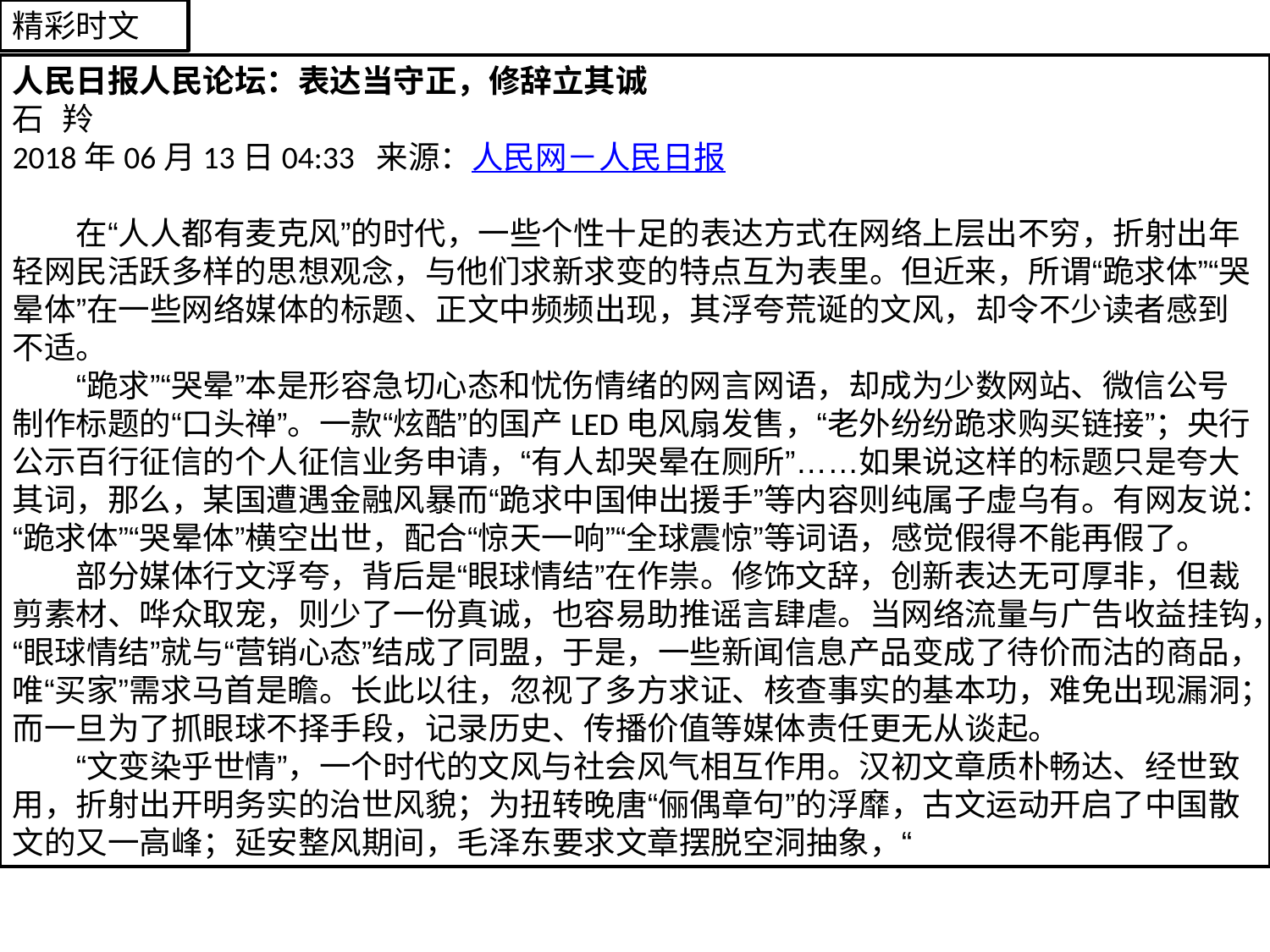

精彩时文
人民日报人民论坛：表达当守正，修辞立其诚
石  羚
2018年06月13日04:33  来源：人民网－人民日报

　　在“人人都有麦克风”的时代，一些个性十足的表达方式在网络上层出不穷，折射出年轻网民活跃多样的思想观念，与他们求新求变的特点互为表里。但近来，所谓“跪求体”“哭晕体”在一些网络媒体的标题、正文中频频出现，其浮夸荒诞的文风，却令不少读者感到不适。
　　“跪求”“哭晕”本是形容急切心态和忧伤情绪的网言网语，却成为少数网站、微信公号制作标题的“口头禅”。一款“炫酷”的国产LED电风扇发售，“老外纷纷跪求购买链接”；央行公示百行征信的个人征信业务申请，“有人却哭晕在厕所”……如果说这样的标题只是夸大其词，那么，某国遭遇金融风暴而“跪求中国伸出援手”等内容则纯属子虚乌有。有网友说：“跪求体”“哭晕体”横空出世，配合“惊天一响”“全球震惊”等词语，感觉假得不能再假了。
　　部分媒体行文浮夸，背后是“眼球情结”在作祟。修饰文辞，创新表达无可厚非，但裁剪素材、哗众取宠，则少了一份真诚，也容易助推谣言肆虐。当网络流量与广告收益挂钩，“眼球情结”就与“营销心态”结成了同盟，于是，一些新闻信息产品变成了待价而沽的商品，唯“买家”需求马首是瞻。长此以往，忽视了多方求证、核查事实的基本功，难免出现漏洞；而一旦为了抓眼球不择手段，记录历史、传播价值等媒体责任更无从谈起。
　　“文变染乎世情”，一个时代的文风与社会风气相互作用。汉初文章质朴畅达、经世致用，折射出开明务实的治世风貌；为扭转晚唐“俪偶章句”的浮靡，古文运动开启了中国散文的又一高峰；延安整风期间，毛泽东要求文章摆脱空洞抽象，“